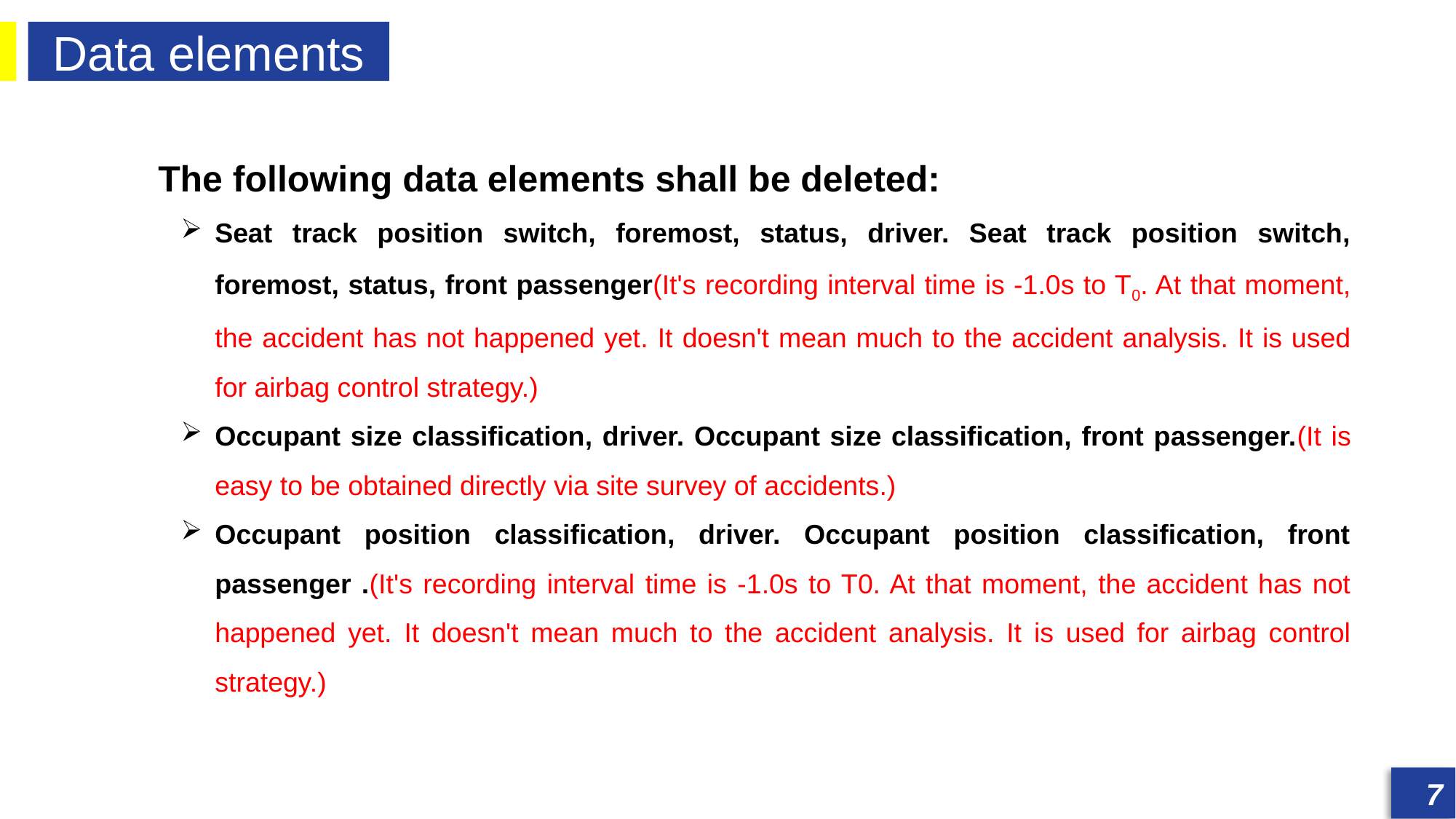

Data elements
发展历程
发展历程
The following data elements shall be deleted:
Seat track position switch, foremost, status, driver. Seat track position switch, foremost, status, front passenger(It's recording interval time is -1.0s to T0. At that moment, the accident has not happened yet. It doesn't mean much to the accident analysis. It is used for airbag control strategy.)
Occupant size classification, driver. Occupant size classification, front passenger.(It is easy to be obtained directly via site survey of accidents.)
Occupant position classification, driver. Occupant position classification, front passenger .(It's recording interval time is -1.0s to T0. At that moment, the accident has not happened yet. It doesn't mean much to the accident analysis. It is used for airbag control strategy.)
7